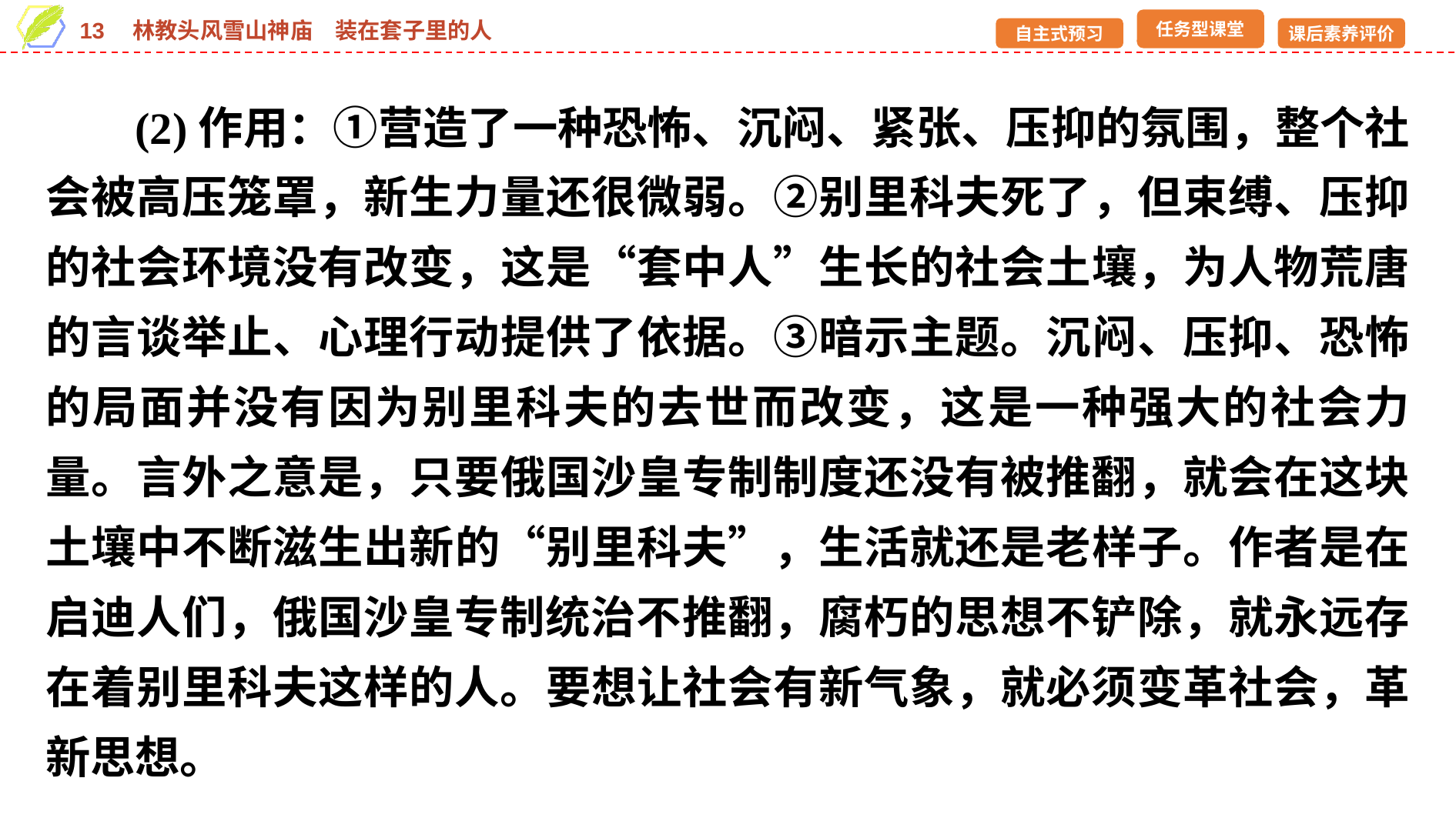

(2)作用：①营造了一种恐怖、沉闷、紧张、压抑的氛围，整个社会被高压笼罩，新生力量还很微弱。②别里科夫死了，但束缚、压抑的社会环境没有改变，这是“套中人”生长的社会土壤，为人物荒唐的言谈举止、心理行动提供了依据。③暗示主题。沉闷、压抑、恐怖的局面并没有因为别里科夫的去世而改变，这是一种强大的社会力量。言外之意是，只要俄国沙皇专制制度还没有被推翻，就会在这块土壤中不断滋生出新的“别里科夫”，生活就还是老样子。作者是在启迪人们，俄国沙皇专制统治不推翻，腐朽的思想不铲除，就永远存在着别里科夫这样的人。要想让社会有新气象，就必须变革社会，革新思想。